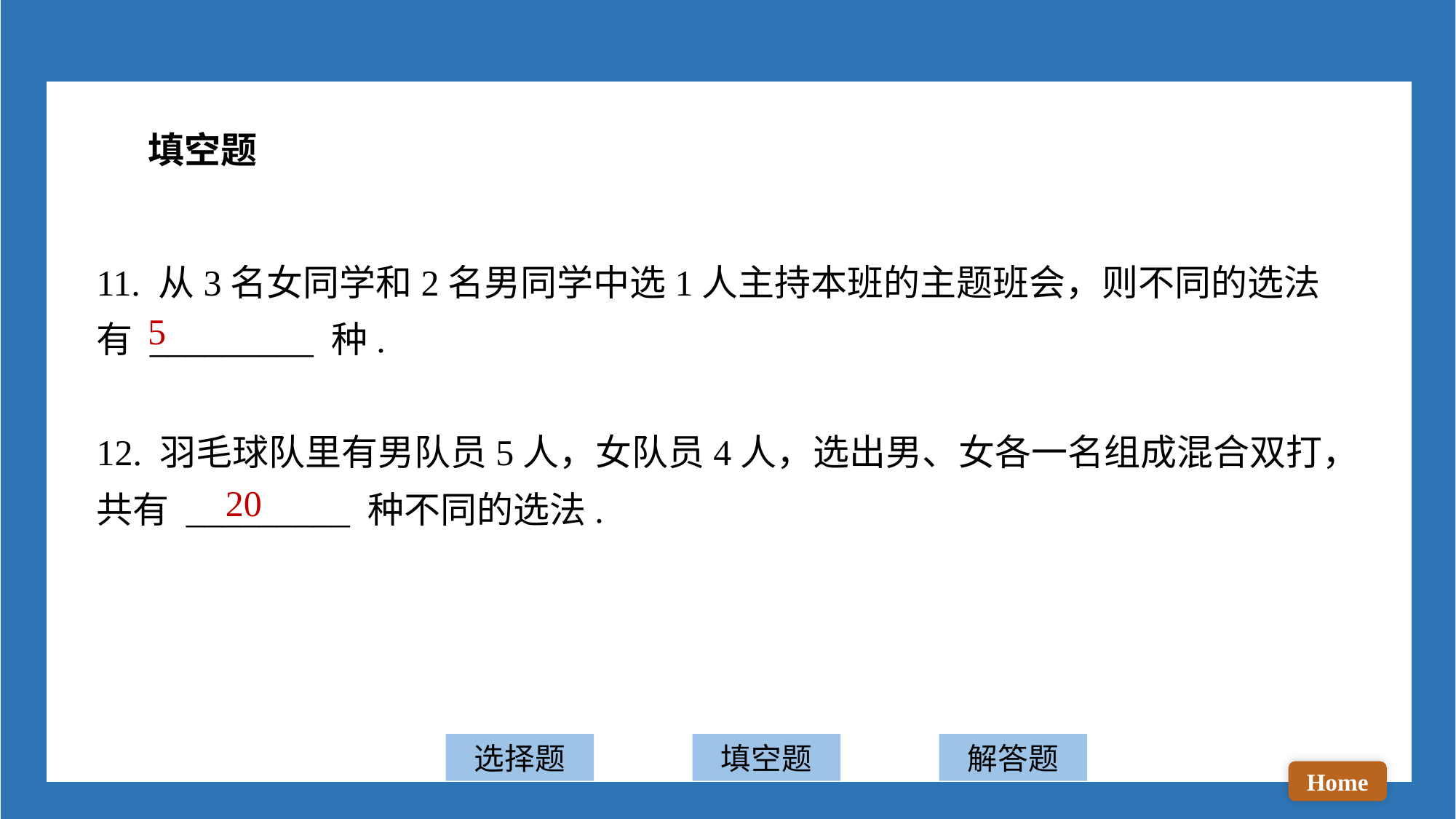

填空题
11. 从3名女同学和2名男同学中选1人主持本班的主题班会，则不同的选法有 _________ 种.

12. 羽毛球队里有男队员5人，女队员4人，选出男、女各一名组成混合双打，共有 _________ 种不同的选法.
5
20